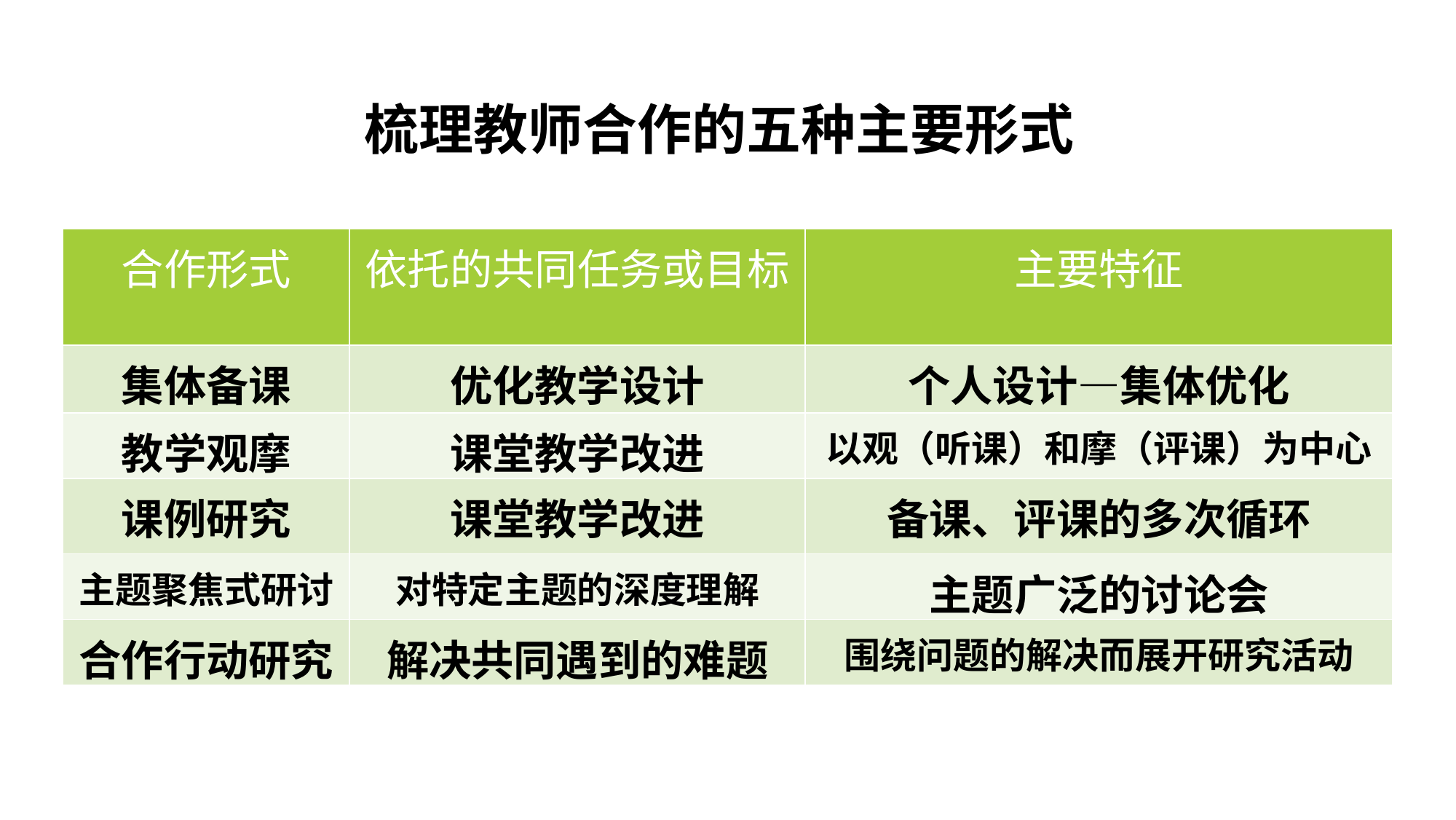

梳理教师合作的五种主要形式
| 合作形式 | 依托的共同任务或目标 | 主要特征 |
| --- | --- | --- |
| 集体备课 | 优化教学设计 | 个人设计—集体优化 |
| 教学观摩 | 课堂教学改进 | 以观（听课）和摩（评课）为中心 |
| 课例研究 | 课堂教学改进 | 备课、评课的多次循环 |
| 主题聚焦式研讨 | 对特定主题的深度理解 | 主题广泛的讨论会 |
| 合作行动研究 | 解决共同遇到的难题 | 围绕问题的解决而展开研究活动 |